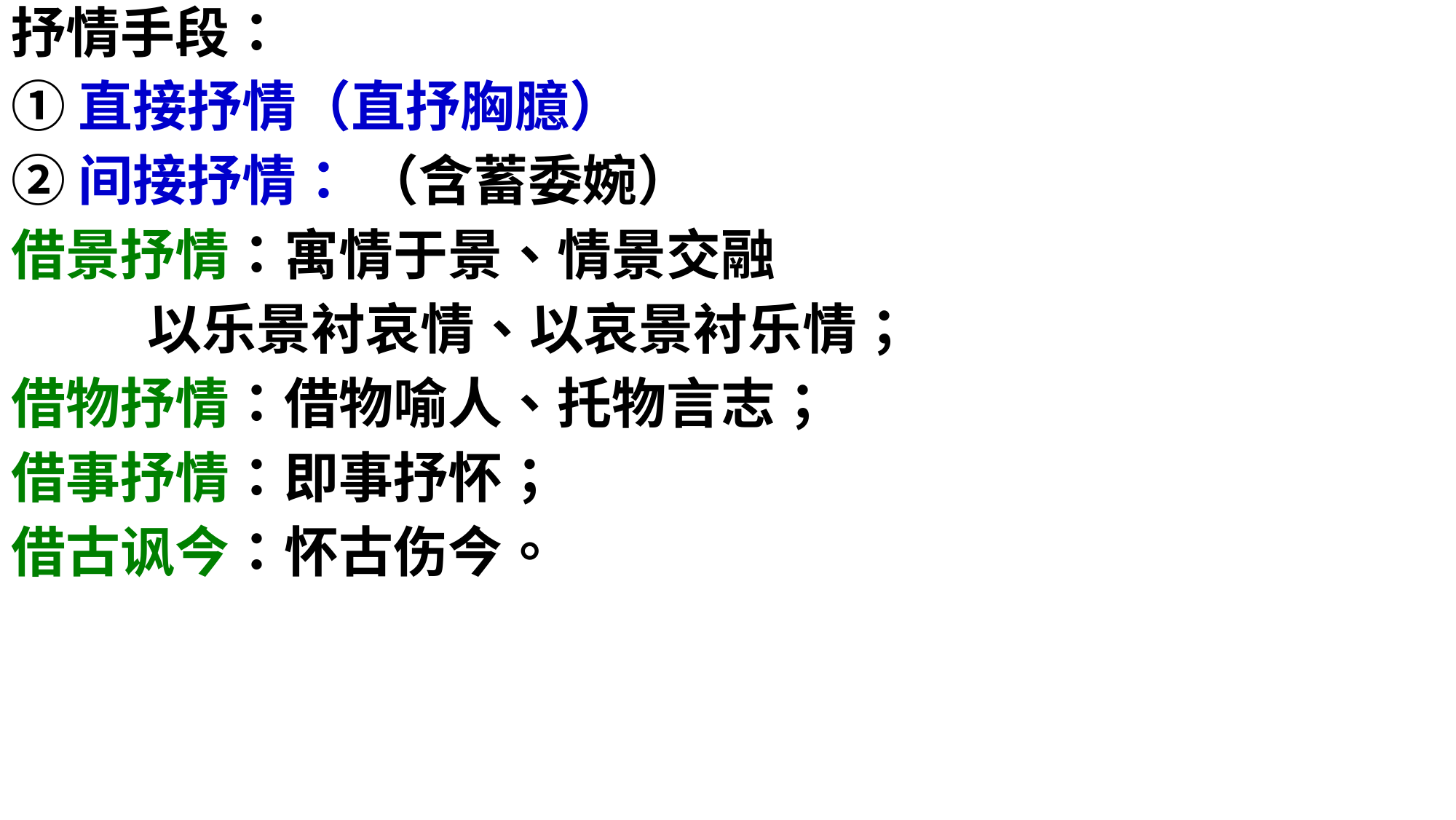

抒情手段：
①直接抒情（直抒胸臆）
②间接抒情： （含蓄委婉）
借景抒情：寓情于景、情景交融
          以乐景衬哀情、以哀景衬乐情；
借物抒情：借物喻人、托物言志；
借事抒情：即事抒怀；
借古讽今：怀古伤今。